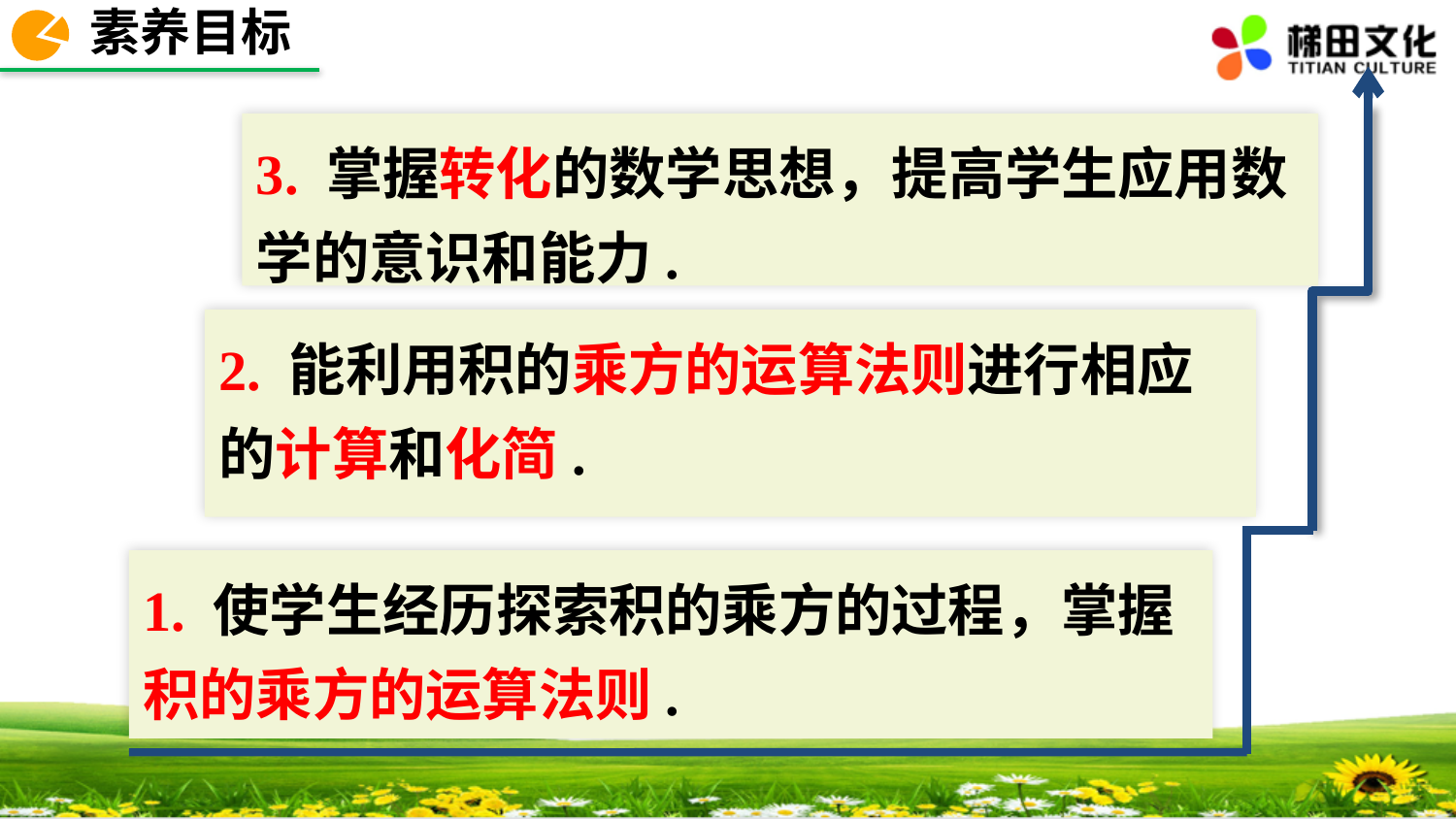

素养目标

3. 掌握转化的数学思想，提高学生应用数学的意识和能力.
2. 能利用积的乘方的运算法则进行相应的计算和化简.
1. 使学生经历探索积的乘方的过程，掌握积的乘方的运算法则.